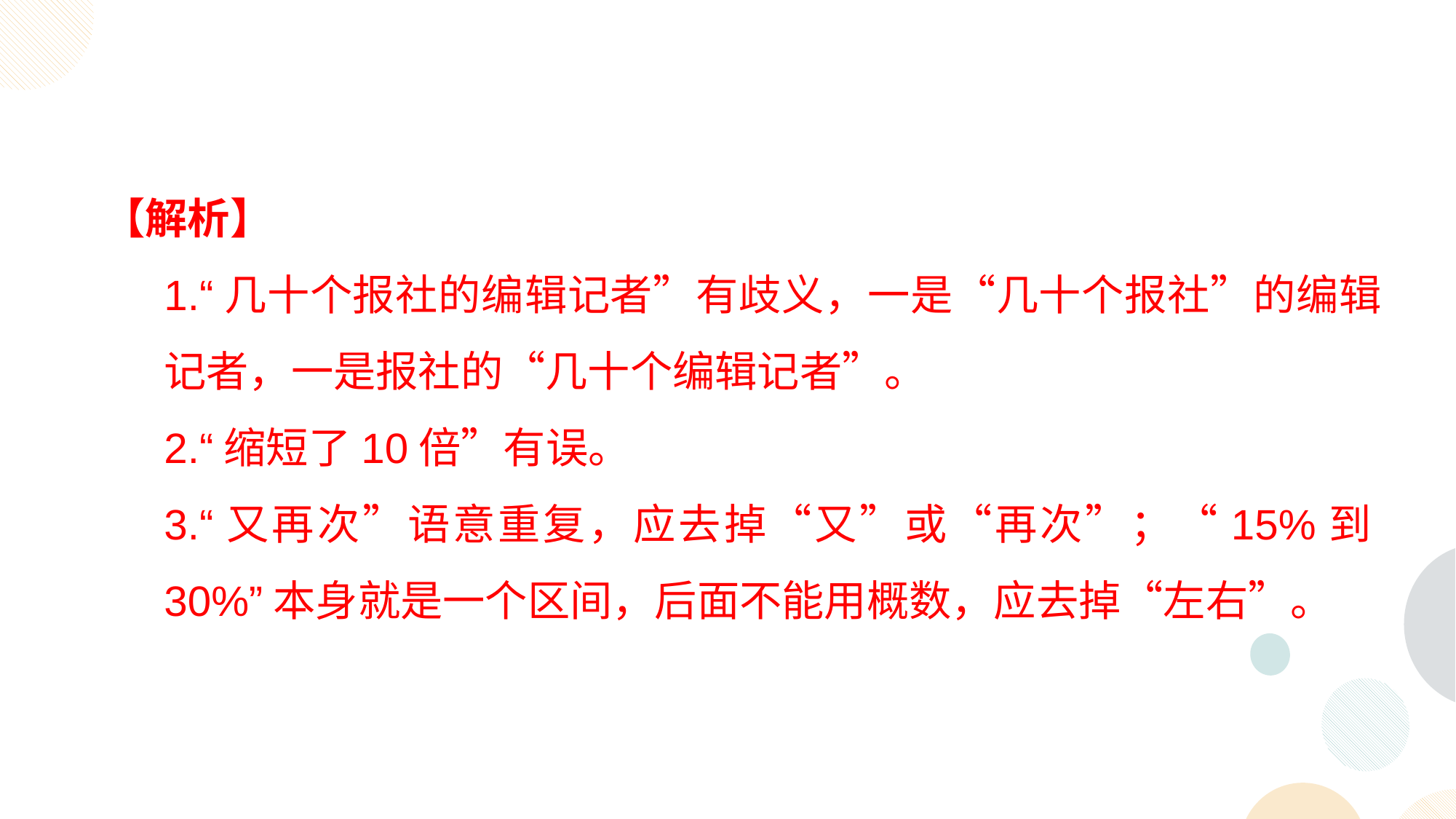

【解析】
1.“几十个报社的编辑记者”有歧义，一是“几十个报社”的编辑记者，一是报社的“几十个编辑记者”。
2.“缩短了10倍”有误。
3.“又再次”语意重复，应去掉“又”或“再次”；“15%到30%”本身就是一个区间，后面不能用概数，应去掉“左右”。